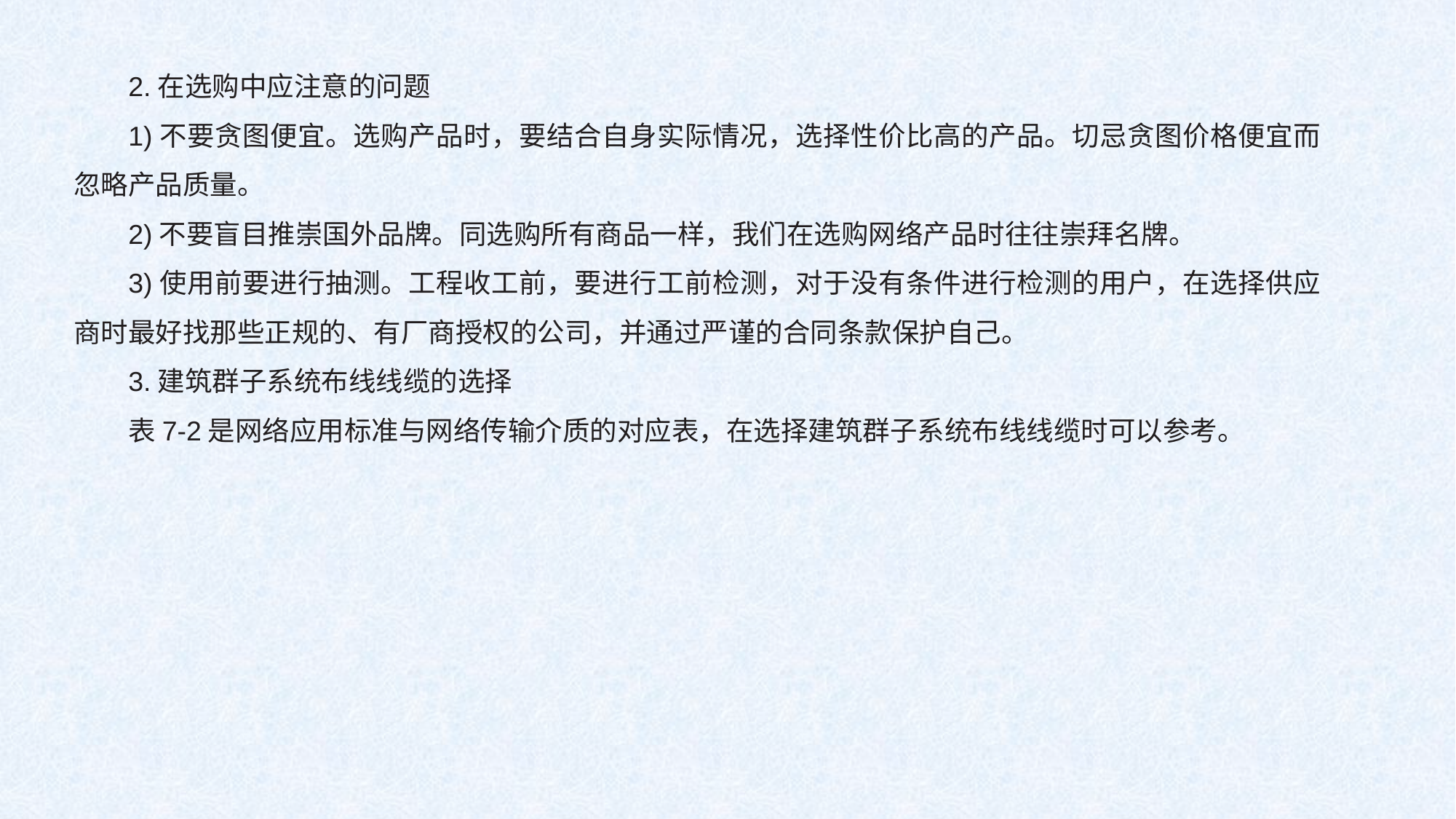

2.在选购中应注意的问题
1)不要贪图便宜。选购产品时，要结合自身实际情况，选择性价比高的产品。切忌贪图价格便宜而忽略产品质量。
2)不要盲目推崇国外品牌。同选购所有商品一样，我们在选购网络产品时往往崇拜名牌。
3)使用前要进行抽测。工程收工前，要进行工前检测，对于没有条件进行检测的用户，在选择供应商时最好找那些正规的、有厂商授权的公司，并通过严谨的合同条款保护自己。
3.建筑群子系统布线线缆的选择
表7-2是网络应用标准与网络传输介质的对应表，在选择建筑群子系统布线线缆时可以参考。